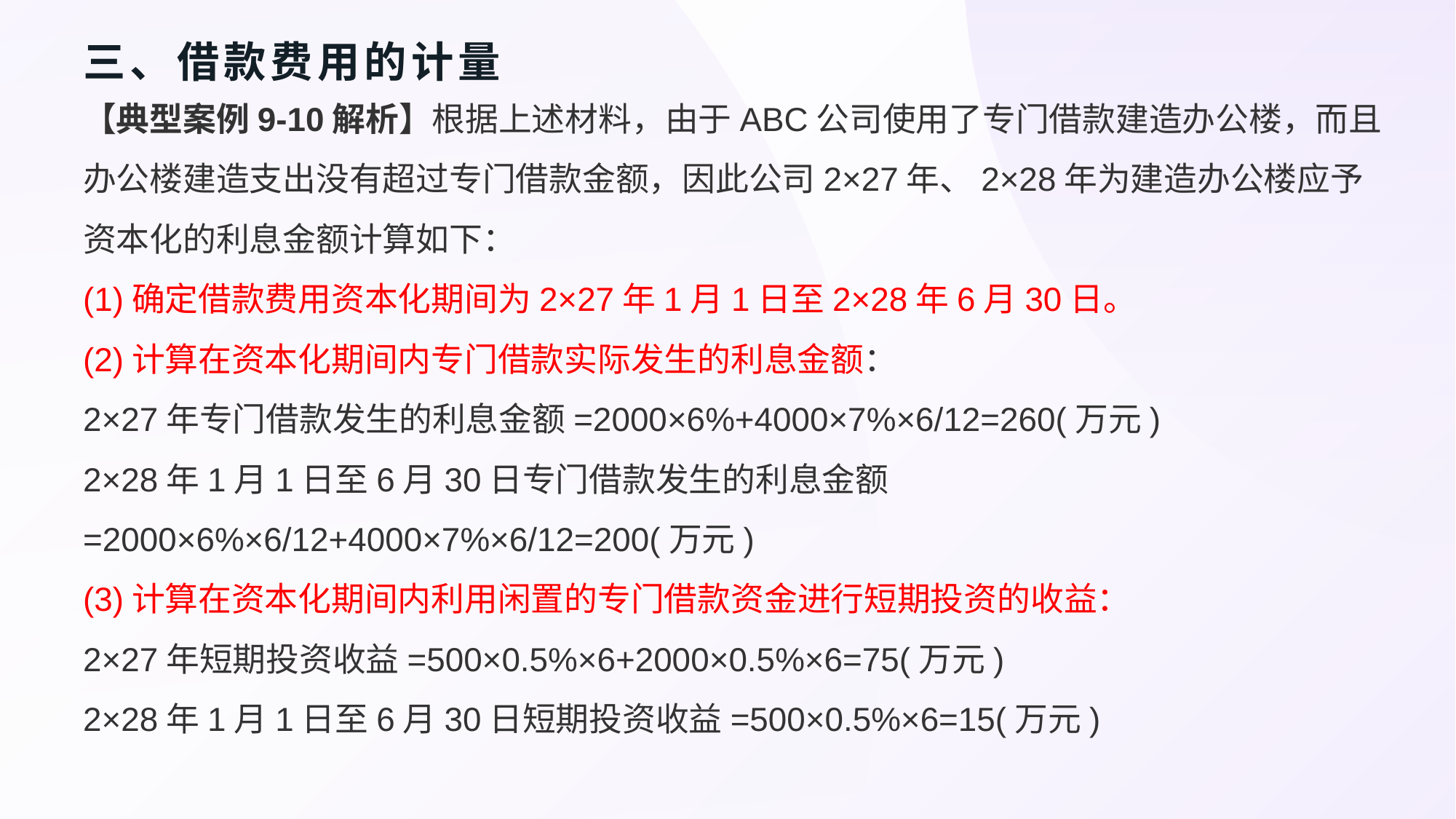

# 三、借款费用的计量
【典型案例9-10解析】根据上述材料，由于ABC公司使用了专门借款建造办公楼，而且办公楼建造支出没有超过专门借款金额，因此公司2×27年、2×28年为建造办公楼应予资本化的利息金额计算如下：
(1)确定借款费用资本化期间为2×27年1月1日至2×28年6月30日。
(2)计算在资本化期间内专门借款实际发生的利息金额：
2×27年专门借款发生的利息金额=2000×6%+4000×7%×6/12=260(万元)
2×28年1月1日至6月30日专门借款发生的利息金额
=2000×6%×6/12+4000×7%×6/12=200(万元)
(3)计算在资本化期间内利用闲置的专门借款资金进行短期投资的收益：
2×27年短期投资收益=500×0.5%×6+2000×0.5%×6=75(万元)
2×28年1月1日至6月30日短期投资收益=500×0.5%×6=15(万元)